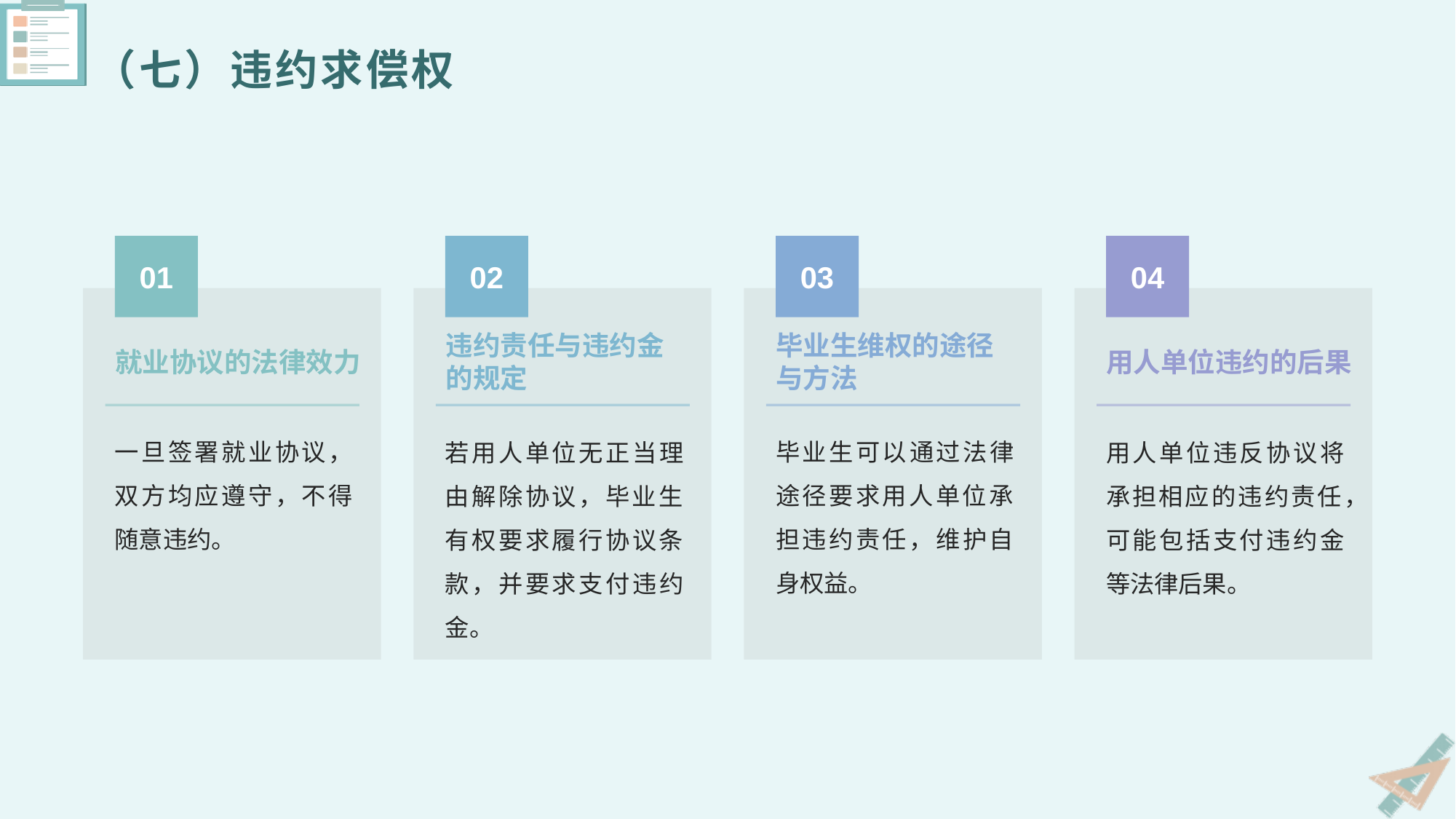

（七）违约求偿权
01
02
03
04

毕业生维权的途径与方法
就业协议的法律效力
违约责任与违约金的规定
用人单位违约的后果
一旦签署就业协议，双方均应遵守，不得随意违约。
毕业生可以通过法律途径要求用人单位承担违约责任，维护自身权益。
若用人单位无正当理由解除协议，毕业生有权要求履行协议条款，并要求支付违约金。
用人单位违反协议将承担相应的违约责任，可能包括支付违约金等法律后果。